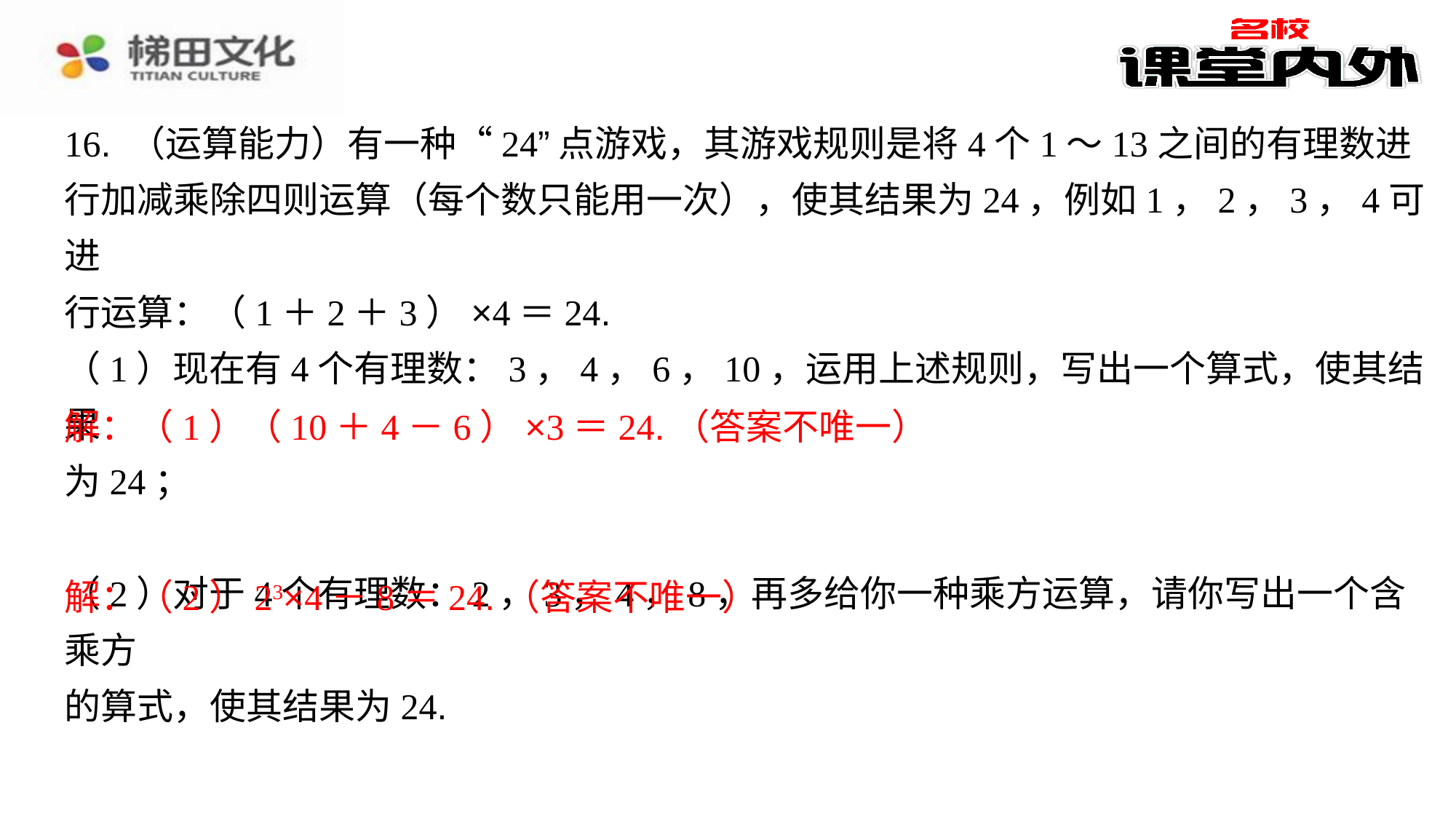

16. （运算能力）有一种“24”点游戏，其游戏规则是将4个1～13之间的有理数进
行加减乘除四则运算（每个数只能用一次），使其结果为24，例如1，2，3，4可进
行运算：（1＋2＋3）×4＝24.
（1）现在有4个有理数：3，4，6，10，运用上述规则，写出一个算式，使其结果
为24；
解：（1）（10＋4－6）×3＝24.（答案不唯一）
（2）对于4个有理数：2，3，4，8，再多给你一种乘方运算，请你写出一个含乘方
的算式，使其结果为24.
解：（2）23×4－8＝24.（答案不唯一）
解：（1）（10＋4－6）×3＝24.（答案不唯一）
解：（2）23×4－8＝24.（答案不唯一）